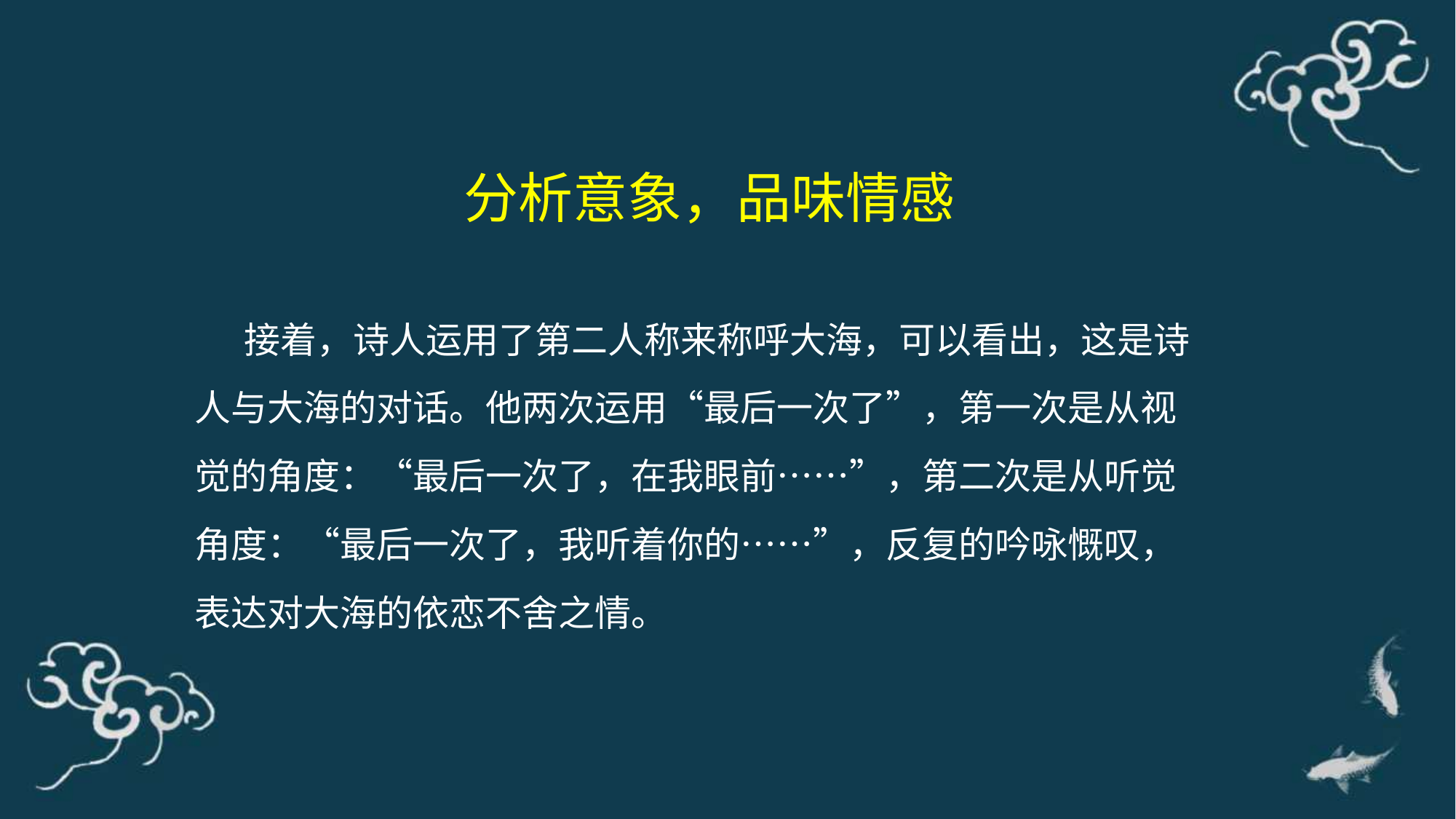

分析意象，品味情感
     接着，诗人运用了第二人称来称呼大海，可以看出，这是诗人与大海的对话。他两次运用“最后一次了”，第一次是从视觉的角度：“最后一次了，在我眼前……”，第二次是从听觉角度：“最后一次了，我听着你的……”，反复的吟咏慨叹，表达对大海的依恋不舍之情。